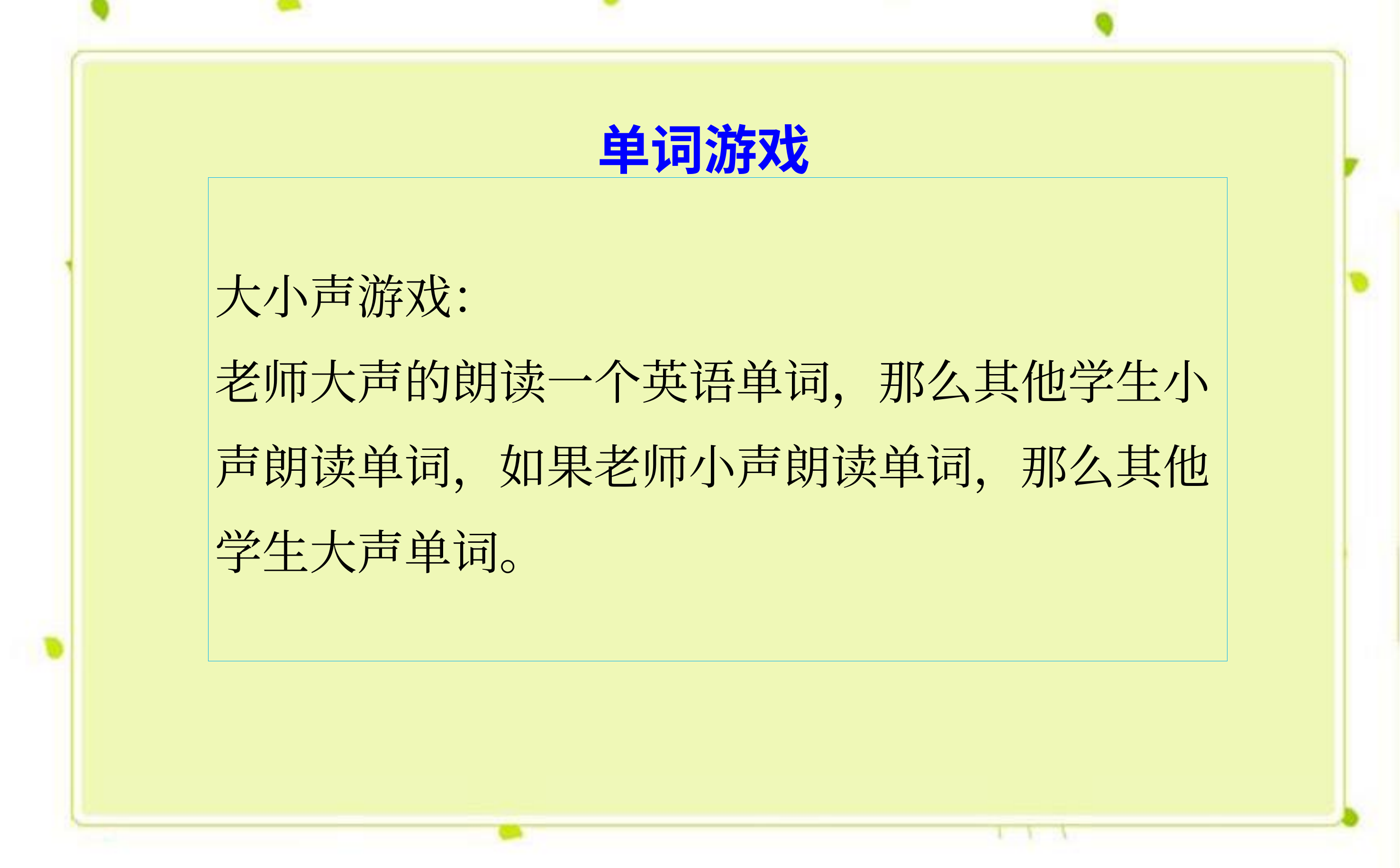

单词游戏

大小声游戏：
老师大声的朗读一个英语单词，那么其他学生小声朗读单词，如果老师小声朗读单词，那么其他学生大声单词。